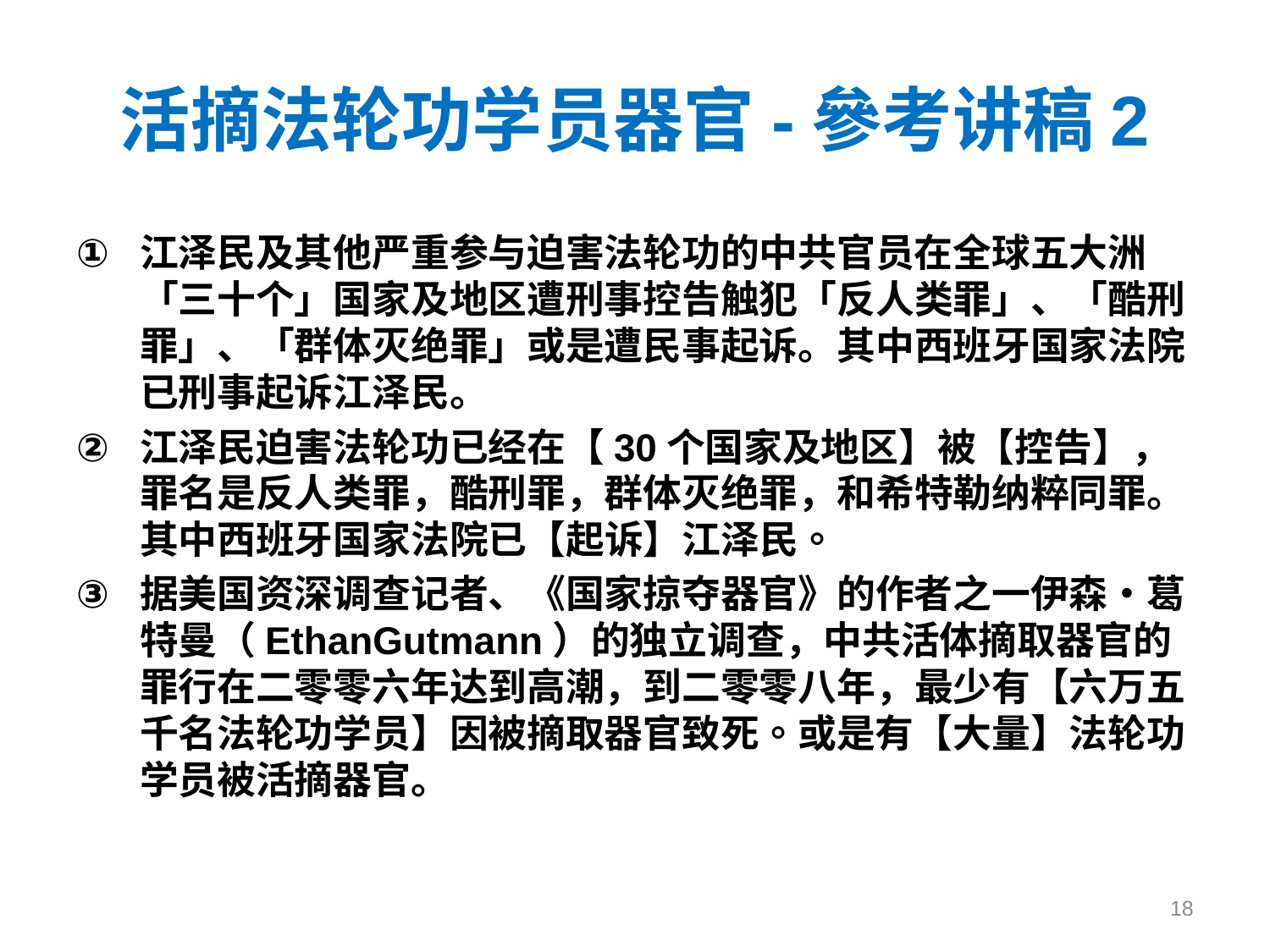

# 活摘法轮功学员器官-參考讲稿2
江泽民及其他严重参与迫害法轮功的中共官员在全球五大洲「三十个」国家及地区遭刑事控告触犯「反人类罪」、「酷刑罪」、「群体灭绝罪」或是遭民事起诉。其中西班牙国家法院已刑事起诉江泽民。
江泽民迫害法轮功已经在【30个国家及地区】被【控告】，罪名是反人类罪，酷刑罪，群体灭绝罪，和希特勒纳粹同罪。 其中西班牙国家法院已【起诉】江泽民。
据美国资深调查记者、《国家掠夺器官》的作者之一伊森・葛特曼（EthanGutmann）的独立调查，中共活体摘取器官的罪行在二零零六年达到高潮，到二零零八年，最少有【六万五千名法轮功学员】因被摘取器官致死。或是有【大量】法轮功学员被活摘器官。
18